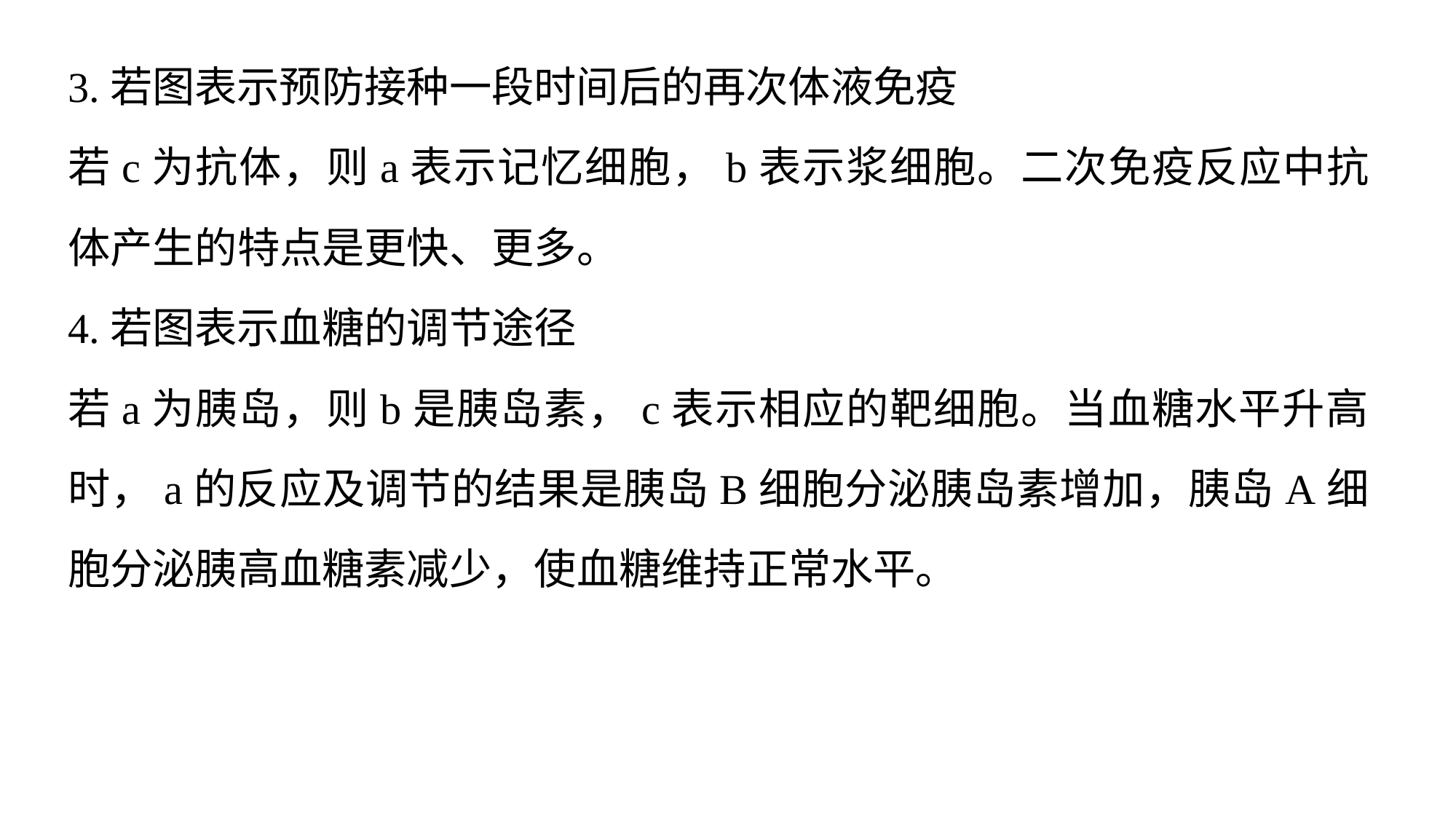

3.若图表示预防接种一段时间后的再次体液免疫
若c为抗体，则a表示记忆细胞，b表示浆细胞。二次免疫反应中抗体产生的特点是更快、更多。
4.若图表示血糖的调节途径
若a为胰岛，则b是胰岛素，c表示相应的靶细胞。当血糖水平升高时，a的反应及调节的结果是胰岛B细胞分泌胰岛素增加，胰岛A细胞分泌胰高血糖素减少，使血糖维持正常水平。